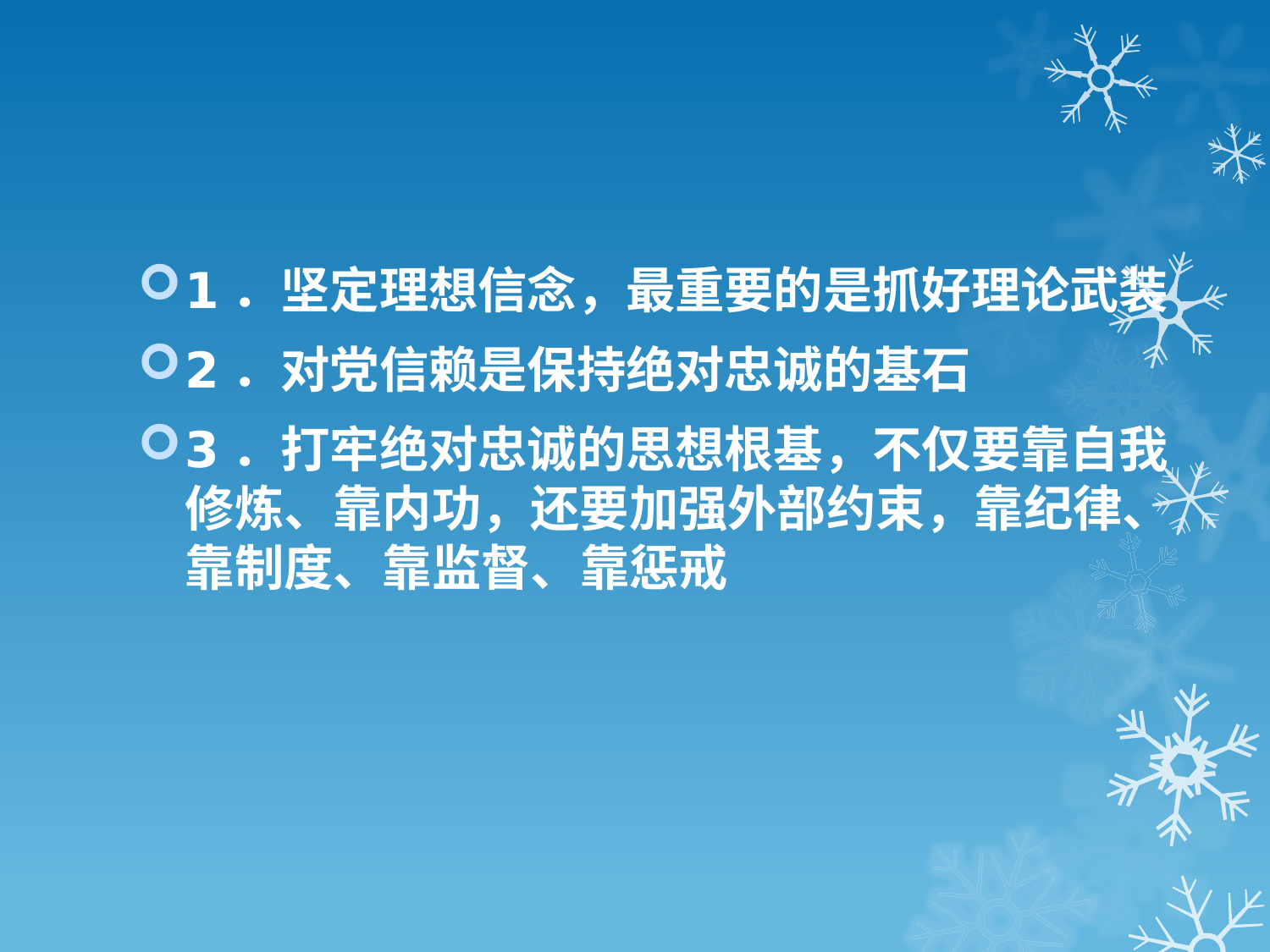

#
1．坚定理想信念，最重要的是抓好理论武装
2．对党信赖是保持绝对忠诚的基石
3．打牢绝对忠诚的思想根基，不仅要靠自我修炼、靠内功，还要加强外部约束，靠纪律、靠制度、靠监督、靠惩戒